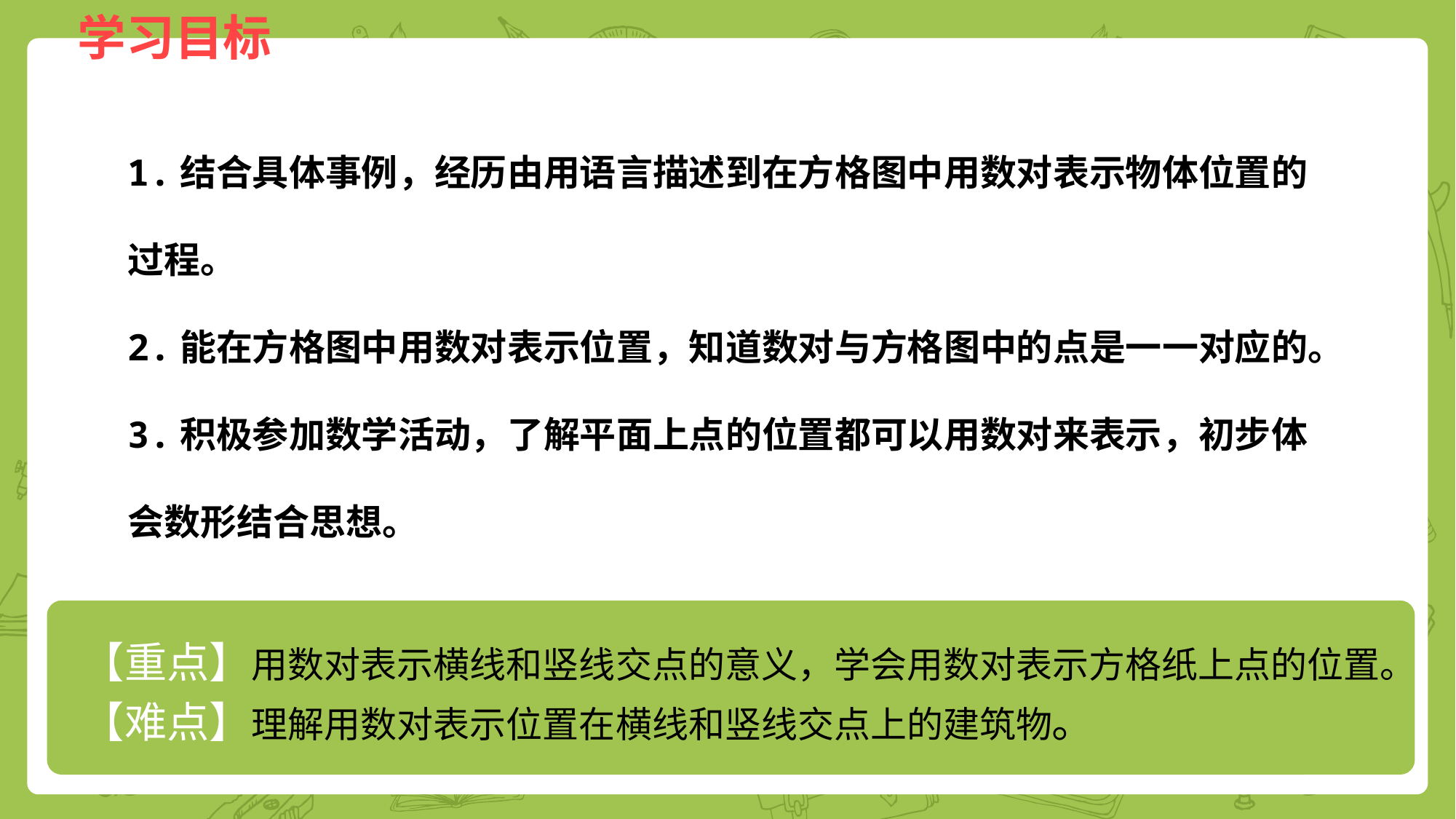

1.结合具体事例，经历由用语言描述到在方格图中用数对表示物体位置的过程。
2.能在方格图中用数对表示位置，知道数对与方格图中的点是一一对应的。
3.积极参加数学活动，了解平面上点的位置都可以用数对来表示，初步体会数形结合思想。

【重点】用数对表示横线和竖线交点的意义，学会用数对表示方格纸上点的位置。
【难点】理解用数对表示位置在横线和竖线交点上的建筑物。